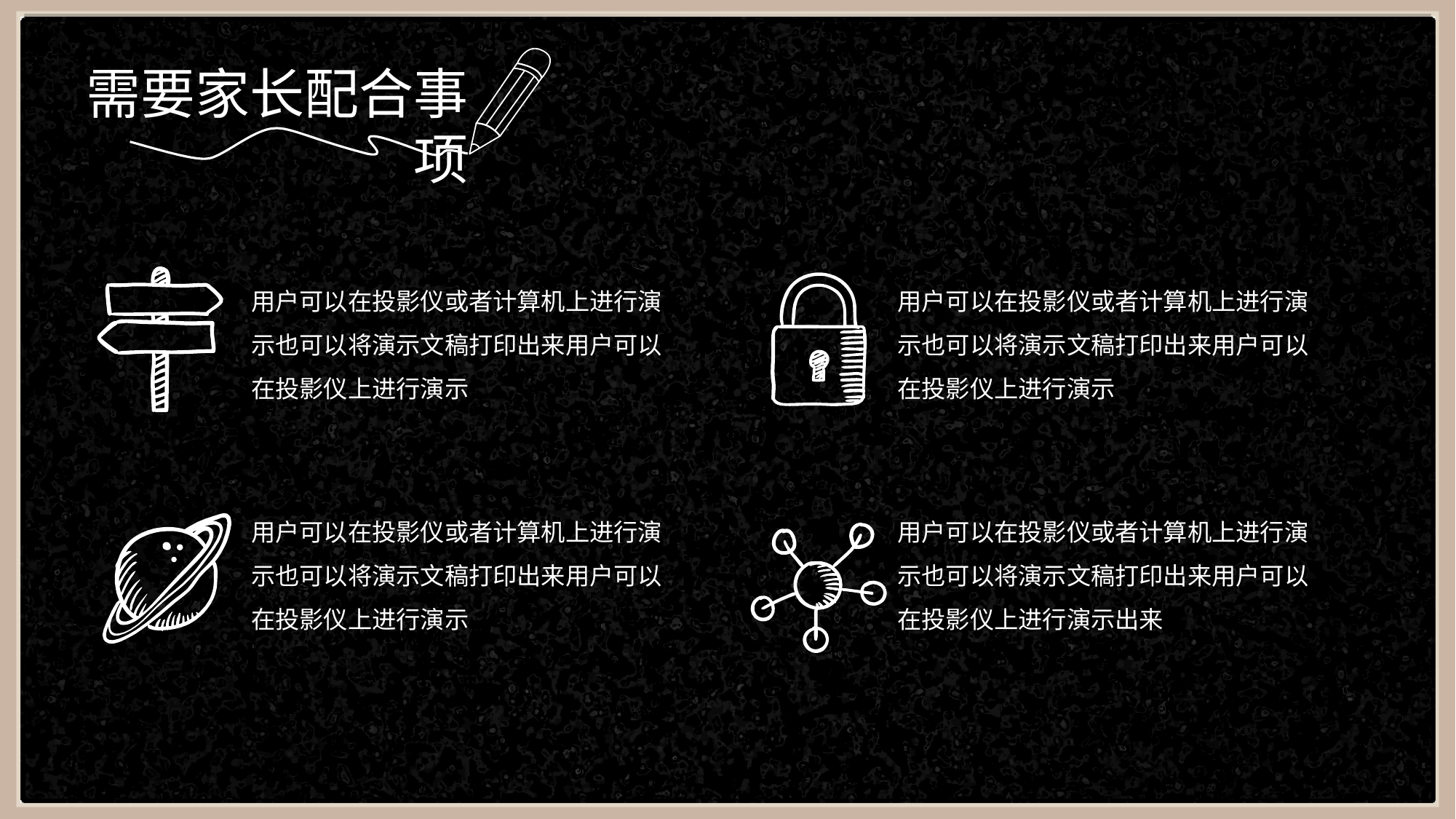

需要家长配合事项

用户可以在投影仪或者计算机上进行演示也可以将演示文稿打印出来用户可以在投影仪上进行演示
用户可以在投影仪或者计算机上进行演示也可以将演示文稿打印出来用户可以在投影仪上进行演示

用户可以在投影仪或者计算机上进行演示也可以将演示文稿打印出来用户可以在投影仪上进行演示
用户可以在投影仪或者计算机上进行演示也可以将演示文稿打印出来用户可以在投影仪上进行演示出来